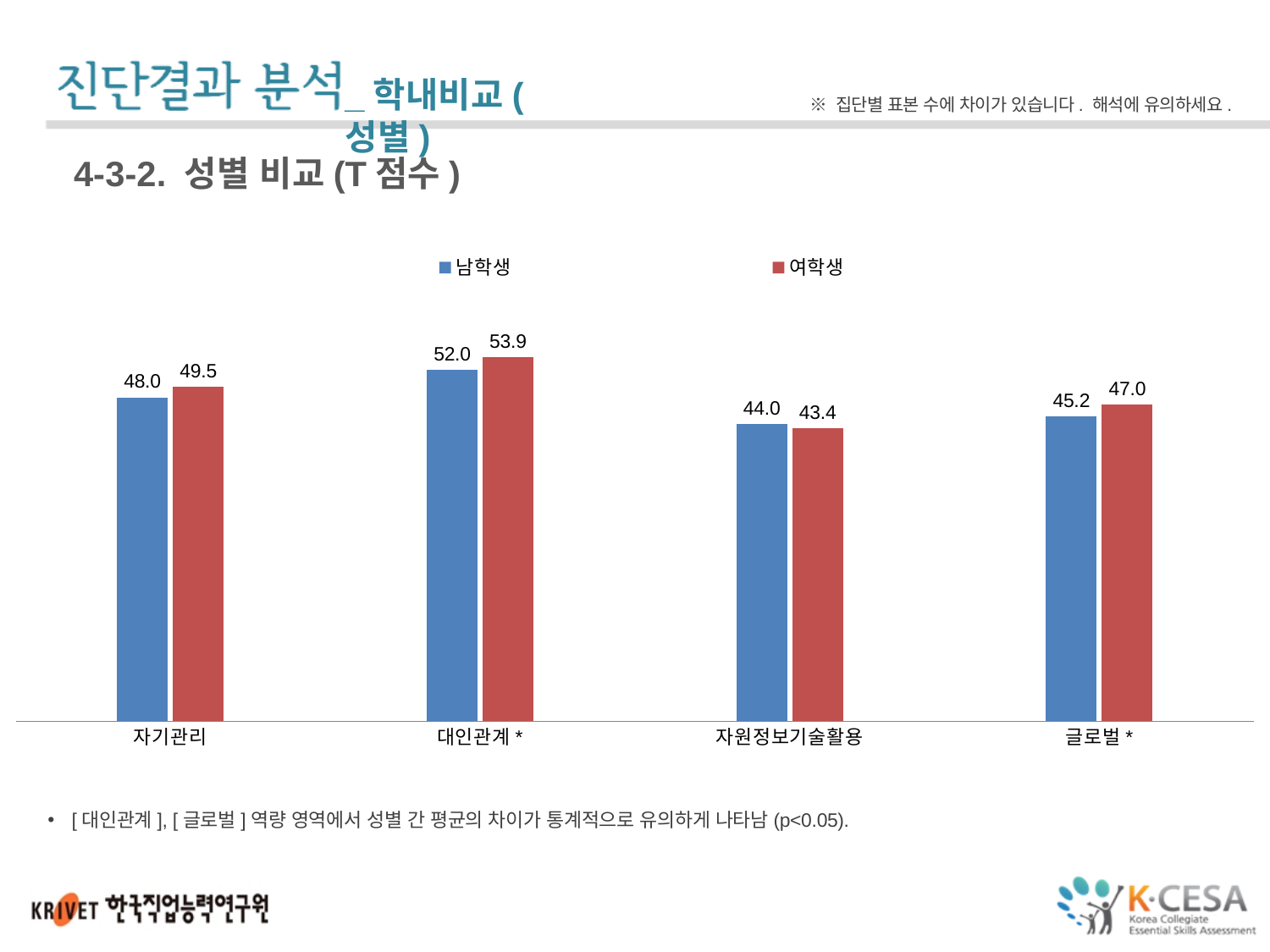

_학내비교(성별)
※ 집단별 표본 수에 차이가 있습니다. 해석에 유의하세요.
4-3-2. 성별 비교(T점수)

### Chart

| Category | 남학생 | 여학생 |
|---|---|---|
| 자기관리 | 47.966950549450544 | 49.53434673366833 |
| 대인관계* | 52.01449315068494 | 53.926457286432154 |
| 자원정보기술활용 | 43.99452054794521 | 43.44783715012723 |
| 글로벌* | 45.19415512465375 | 46.964467005076116 |
[대인관계], [글로벌]역량 영역에서 성별 간 평균의 차이가 통계적으로 유의하게 나타남(p<0.05).